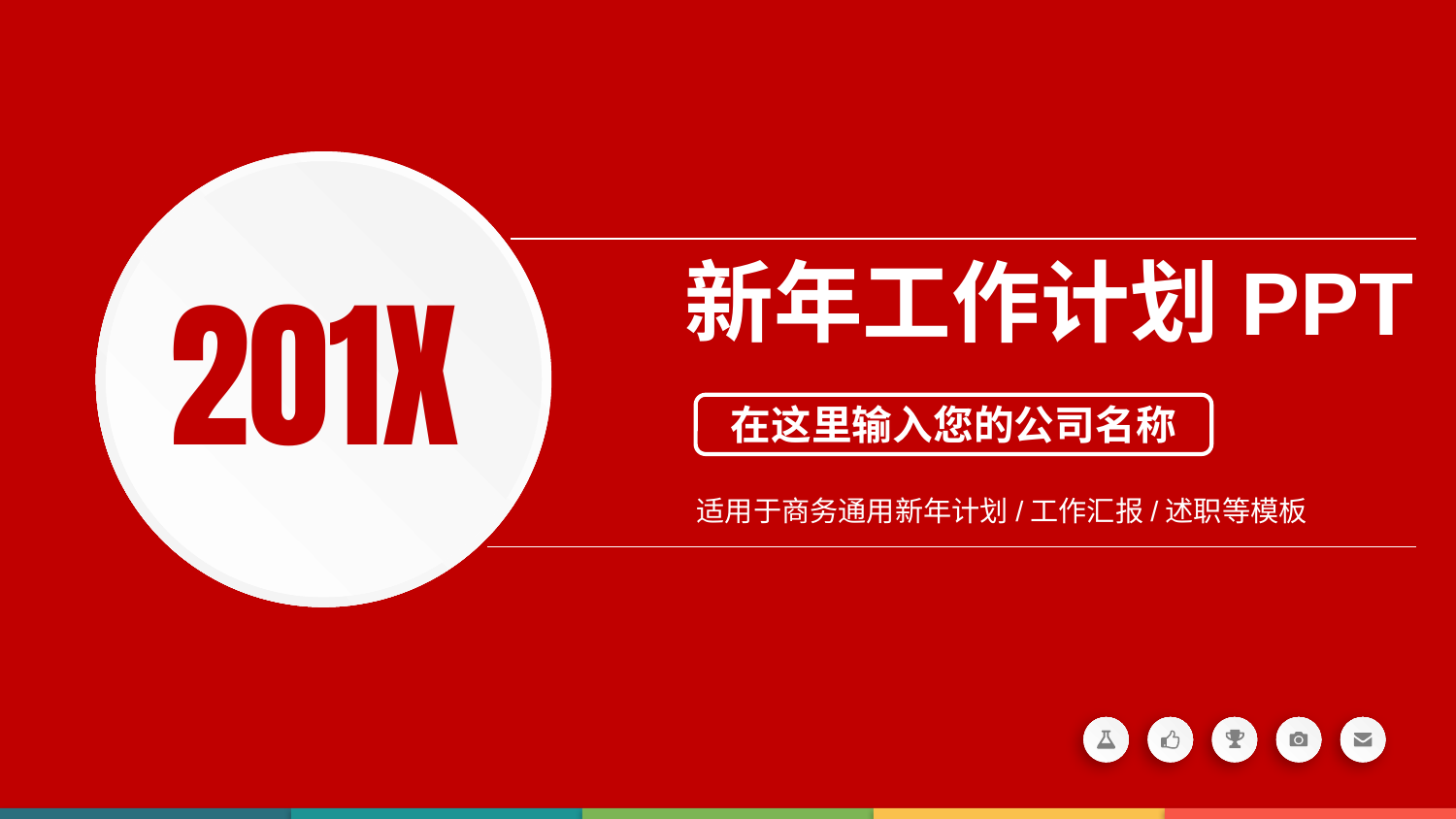

新年工作计划PPT
201X
在这里输入您的公司名称
适用于商务通用新年计划/工作汇报/述职等模板